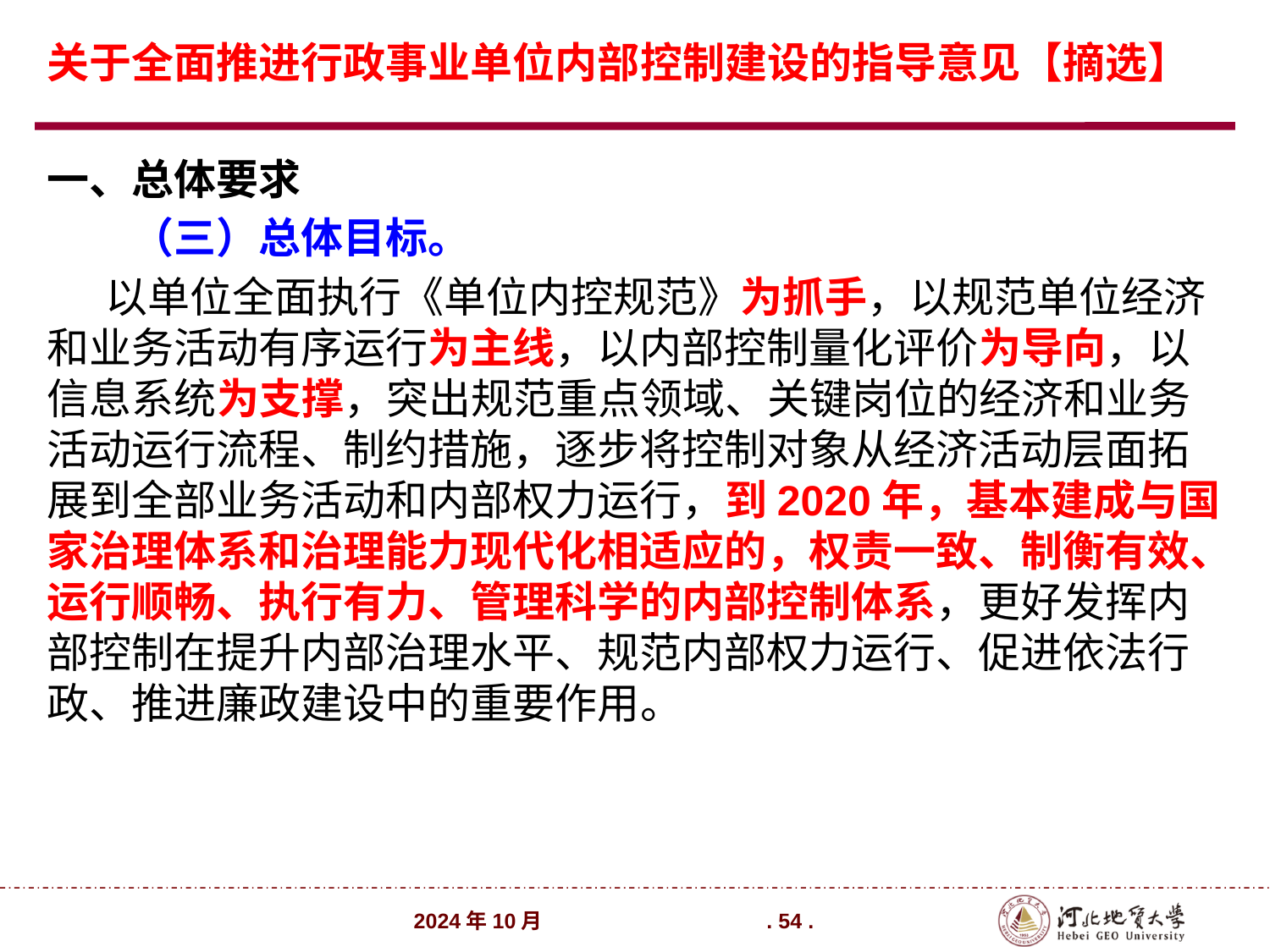

# 关于全面推进行政事业单位内部控制建设的指导意见【摘选】
一、总体要求
　　（三）总体目标。
     以单位全面执行《单位内控规范》为抓手，以规范单位经济和业务活动有序运行为主线，以内部控制量化评价为导向，以信息系统为支撑，突出规范重点领域、关键岗位的经济和业务活动运行流程、制约措施，逐步将控制对象从经济活动层面拓展到全部业务活动和内部权力运行，到2020年，基本建成与国家治理体系和治理能力现代化相适应的，权责一致、制衡有效、运行顺畅、执行有力、管理科学的内部控制体系，更好发挥内部控制在提升内部治理水平、规范内部权力运行、促进依法行政、推进廉政建设中的重要作用。

2024年10月                                             . 54 .